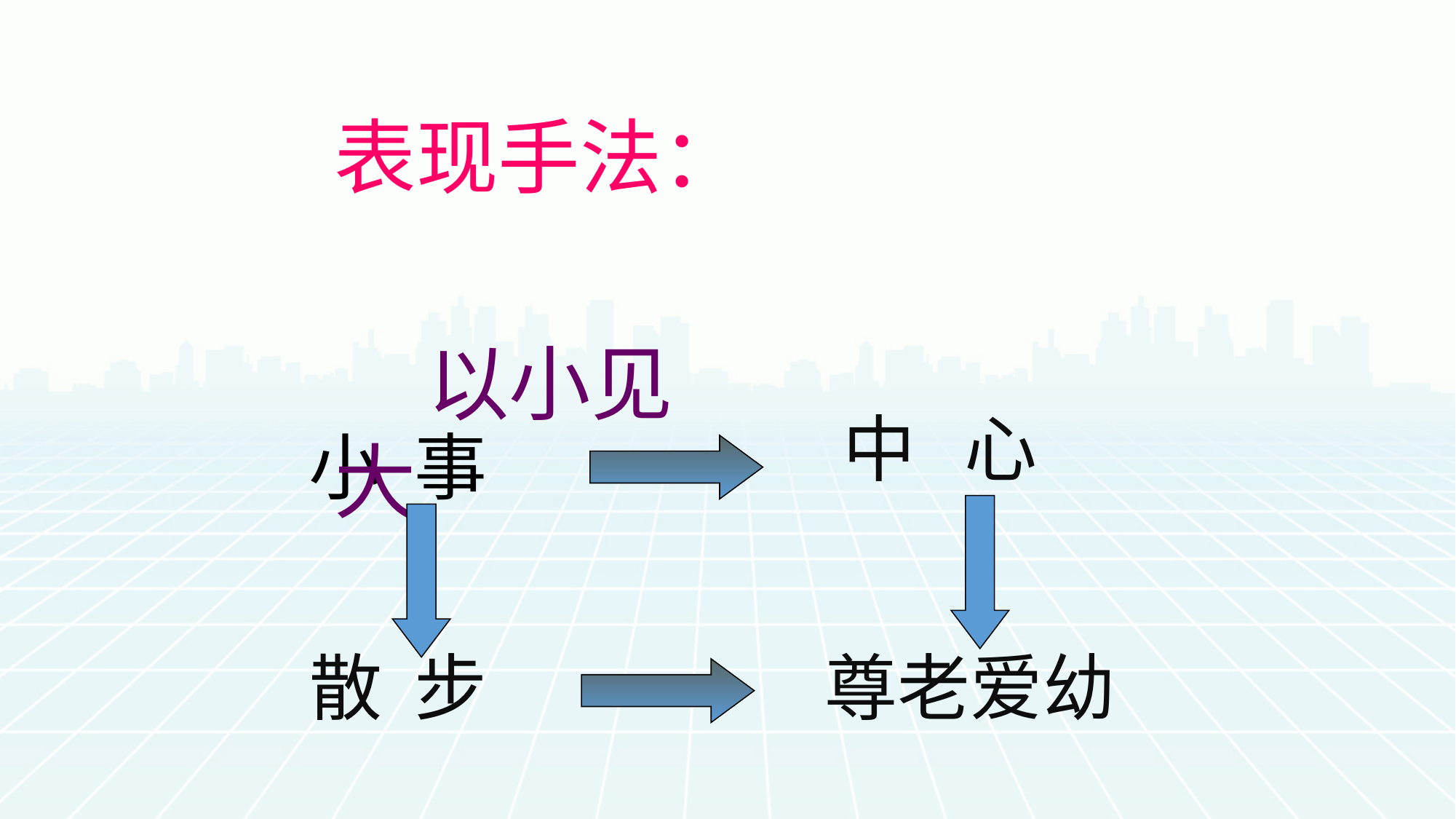

教你一招：
表现手法：
    以小见大
中   心
小  事

散  步
尊老爱幼